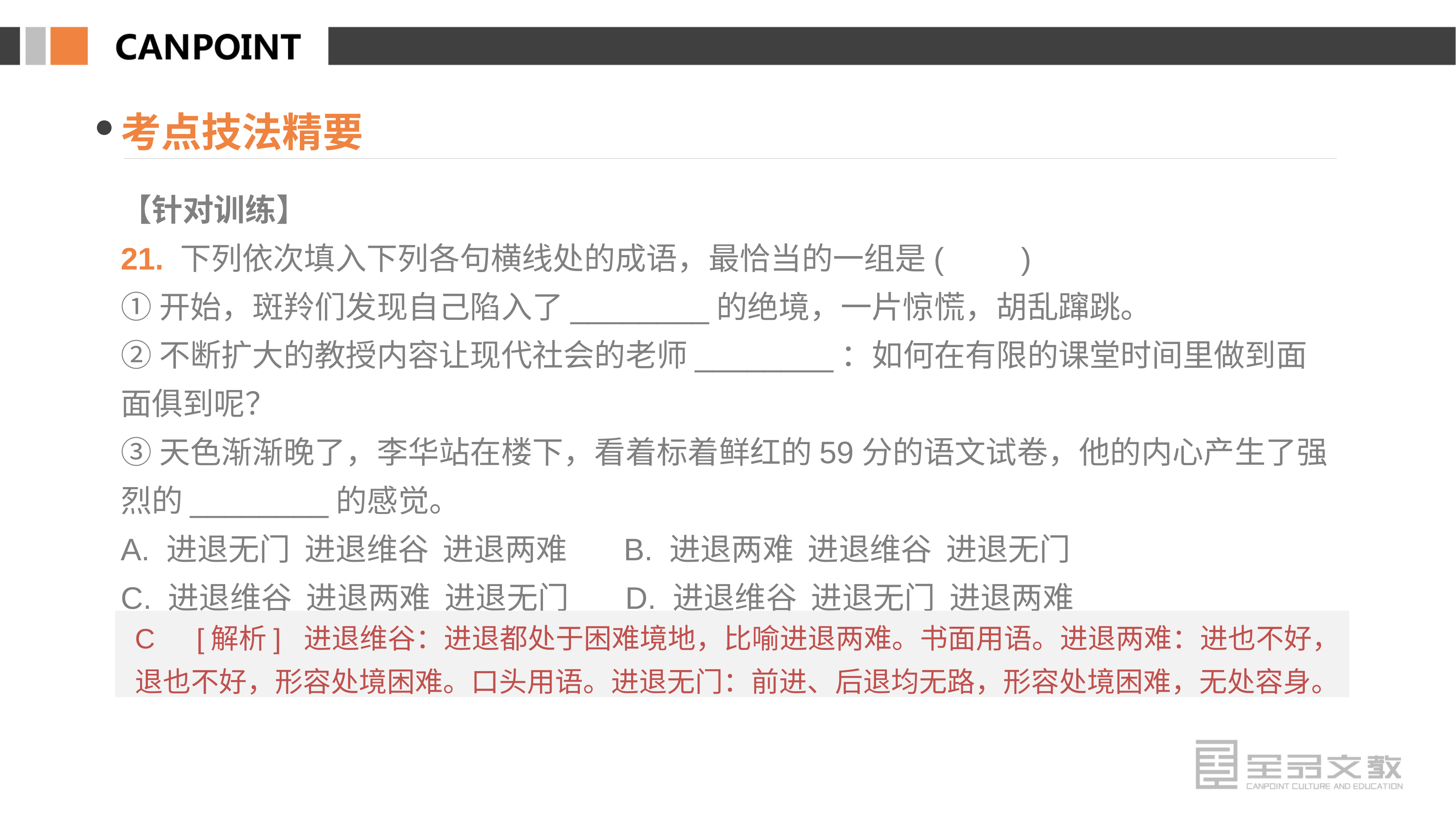

考点技法精要

【针对训练】
21. 下列依次填入下列各句横线处的成语，最恰当的一组是(　　)
①开始，斑羚们发现自己陷入了________的绝境，一片惊慌，胡乱蹿跳。
②不断扩大的教授内容让现代社会的老师________：如何在有限的课堂时间里做到面面俱到呢？
③天色渐渐晚了，李华站在楼下，看着标着鲜红的59分的语文试卷，他的内心产生了强烈的________的感觉。
A. 进退无门  进退维谷  进退两难       B. 进退两难  进退维谷  进退无门
C. 进退维谷  进退两难  进退无门       D. 进退维谷  进退无门  进退两难

C　[解析]  进退维谷：进退都处于困难境地，比喻进退两难。书面用语。进退两难：进也不好，退也不好，形容处境困难。口头用语。进退无门：前进、后退均无路，形容处境困难，无处容身。